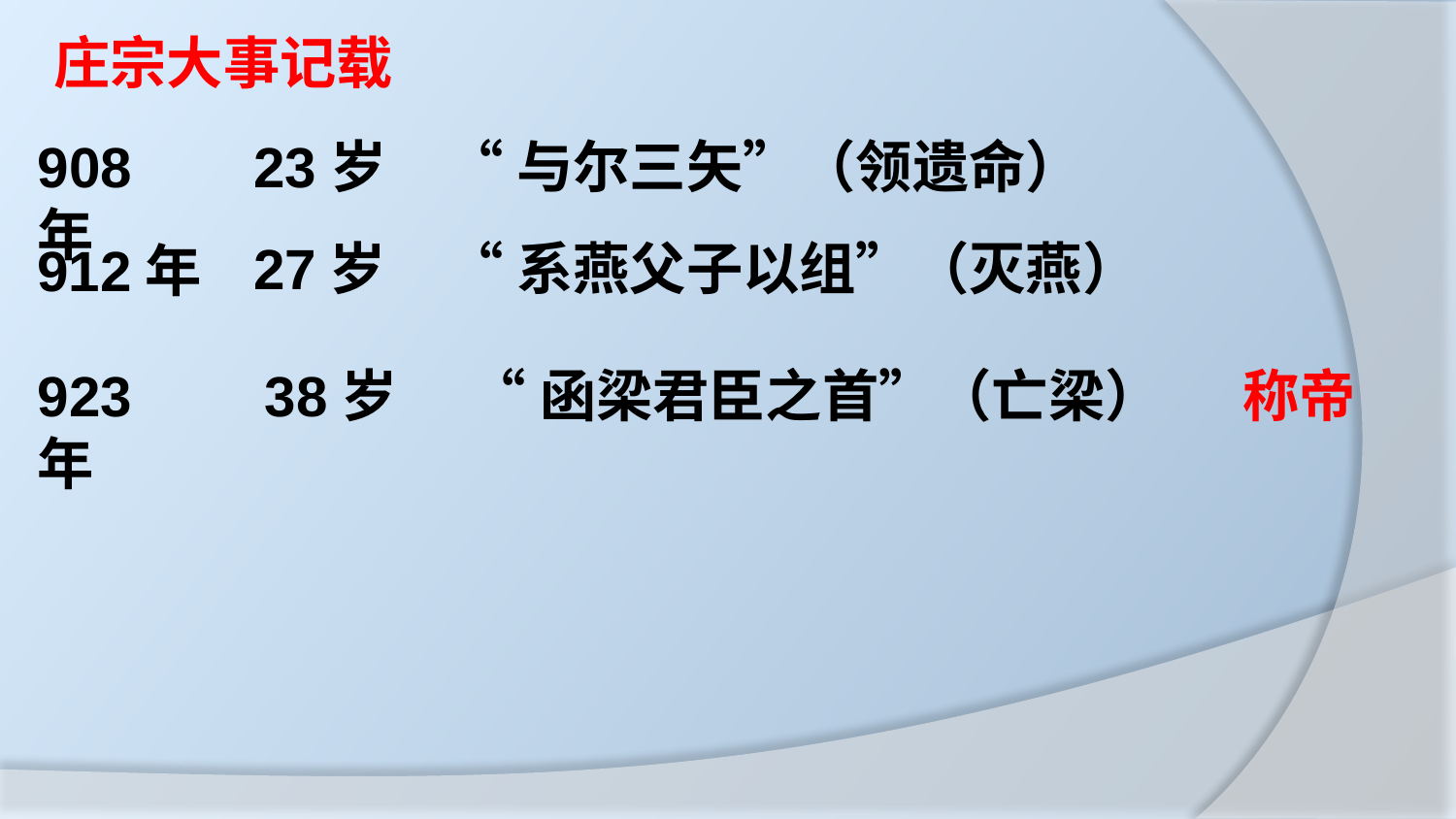

庄宗大事记载
23岁
908年
“与尔三矢”（领遗命）
27岁
“系燕父子以组”（灭燕）
912年
923年
38岁
“函梁君臣之首”（亡梁）
称帝